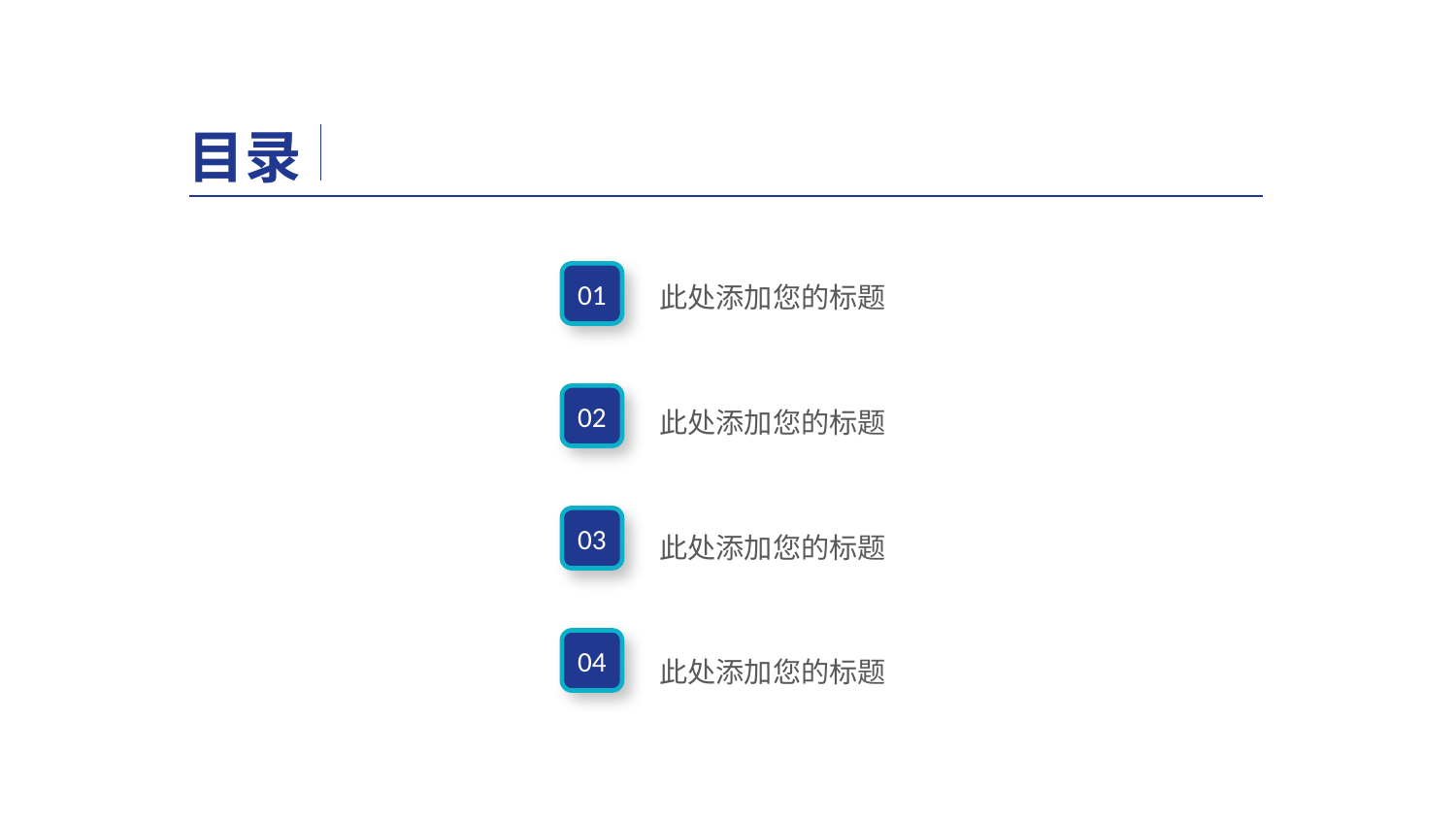

目录
CONTENTS
01
此处添加您的标题

02
此处添加您的标题

03
此处添加您的标题

04
此处添加您的标题